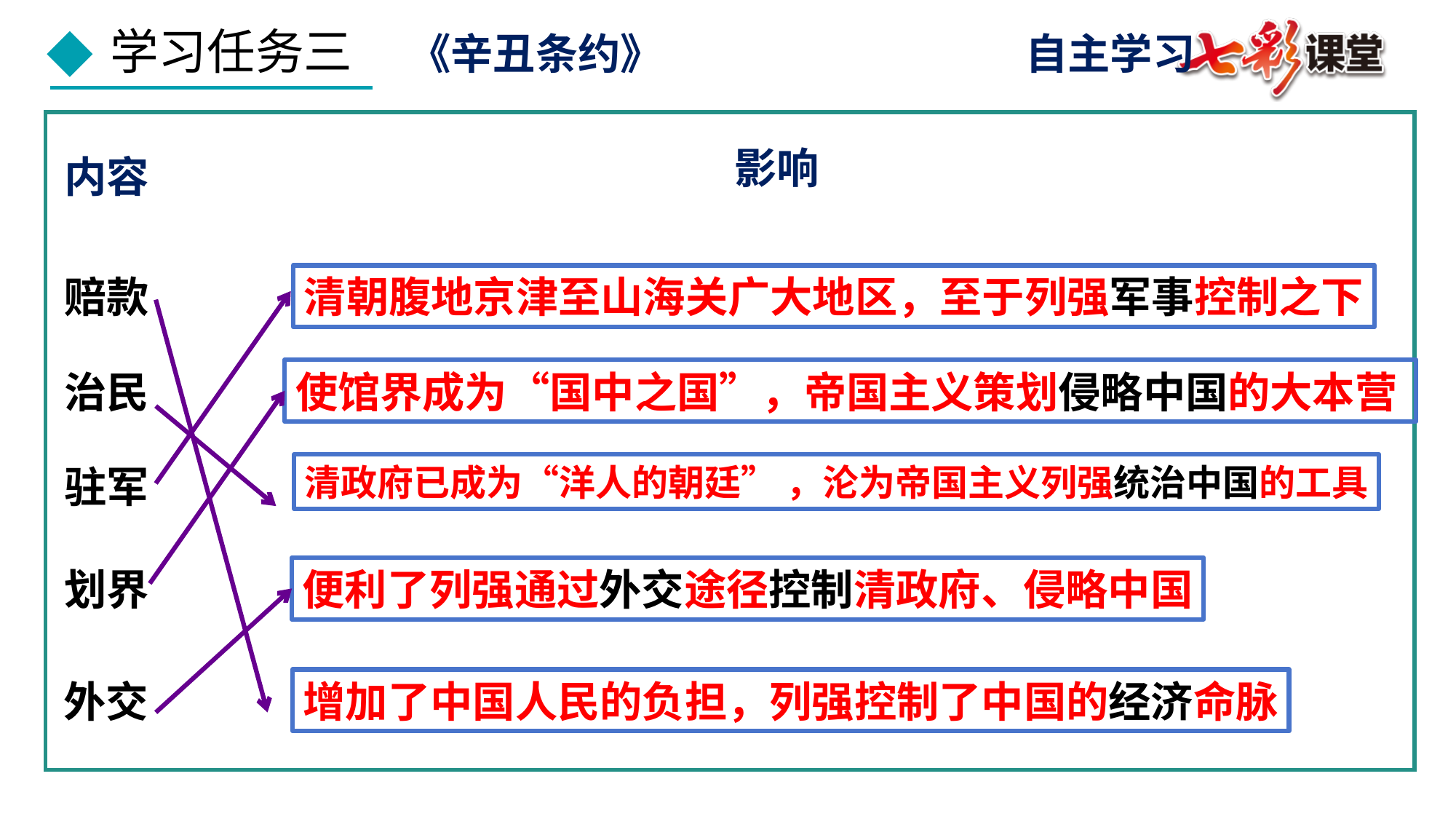

《辛丑条约》
自主学习
影响
内容
赔款
清朝腹地京津至山海关广大地区，至于列强军事控制之下
治民
使馆界成为“国中之国”，帝国主义策划侵略中国的大本营
驻军
清政府已成为“洋人的朝廷” ，沦为帝国主义列强统治中国的工具
划界
便利了列强通过外交途径控制清政府、侵略中国
外交
增加了中国人民的负担，列强控制了中国的经济命脉